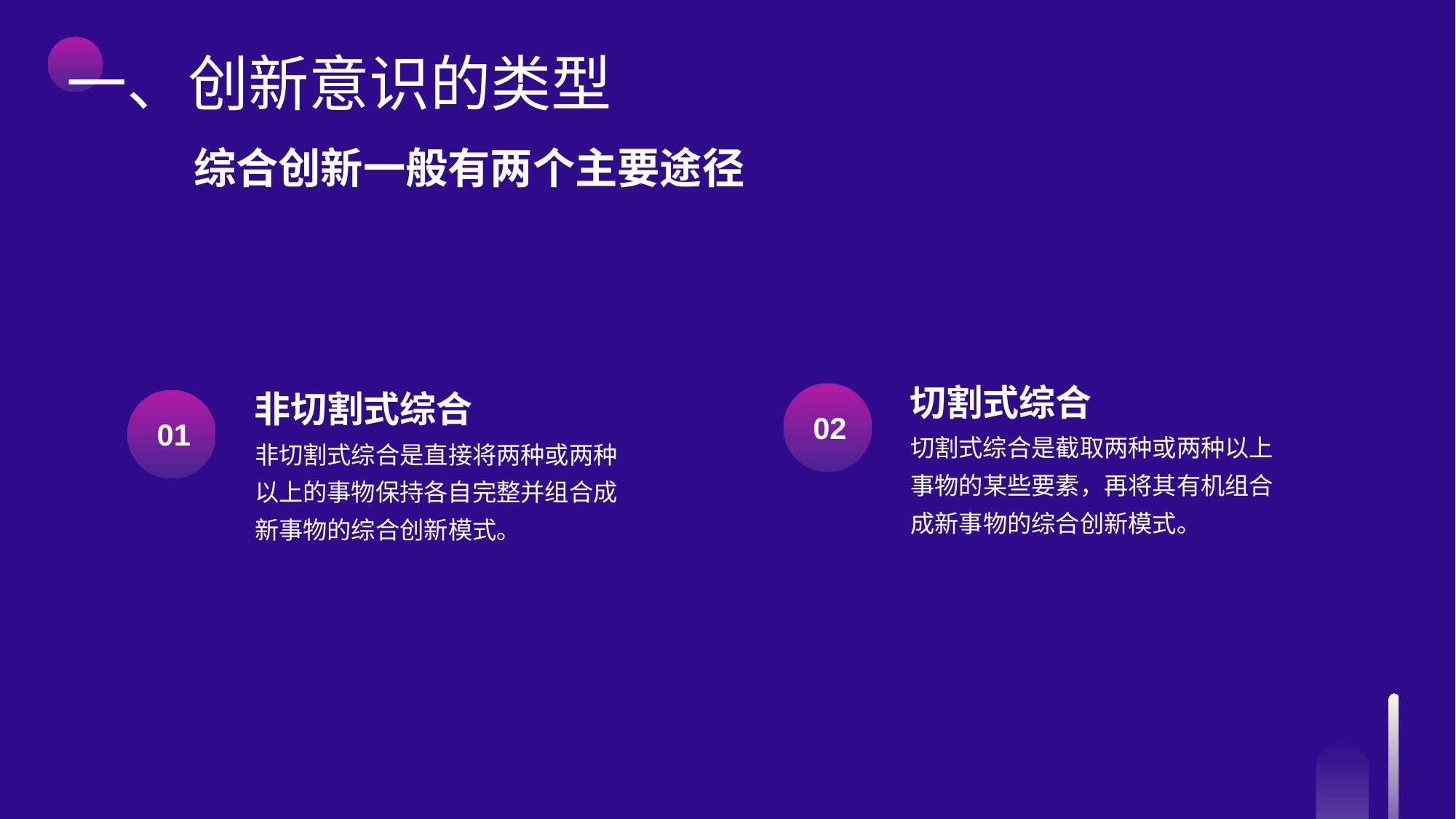

一、创新意识的类型
综合创新一般有两个主要途径
切割式综合
切割式综合是截取两种或两种以上事物的某些要素，再将其有机组合成新事物的综合创新模式。
非切割式综合
非切割式综合是直接将两种或两种以上的事物保持各自完整并组合成新事物的综合创新模式。

02
01